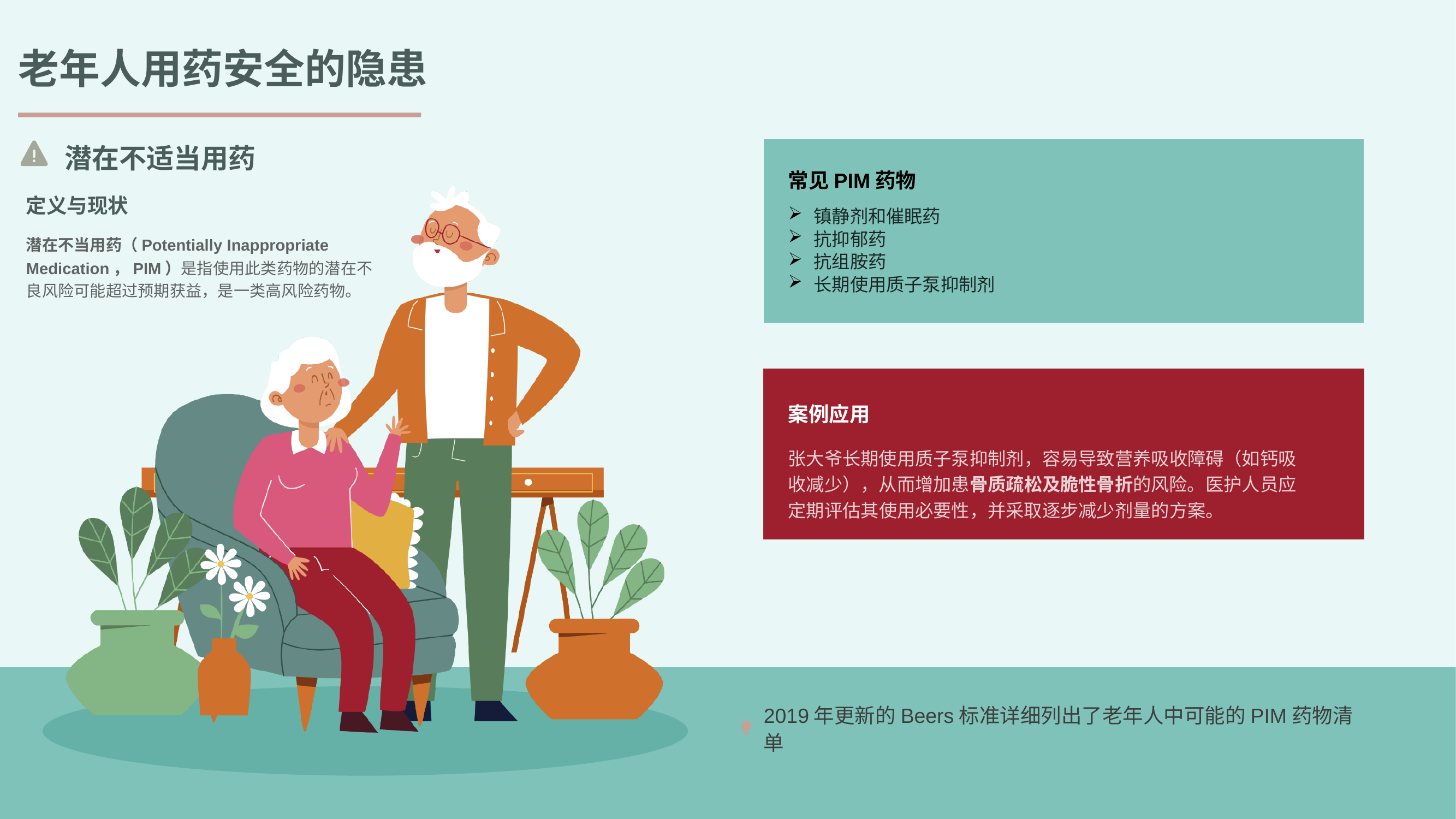

老年人用药安全的隐患

潜在不适当用药

常见PIM药物
定义与现状
镇静剂和催眠药
潜在不当用药（Potentially Inappropriate Medication，PIM）是指使用此类药物的潜在不良风险可能超过预期获益，是一类高风险药物。
抗抑郁药
抗组胺药
长期使用质子泵抑制剂

案例应用
张大爷长期使用质子泵抑制剂，容易导致营养吸收障碍（如钙吸收减少），从而增加患骨质疏松及脆性骨折的风险。医护人员应定期评估其使用必要性，并采取逐步减少剂量的方案。
2019年更新的Beers标准详细列出了老年人中可能的PIM药物清单